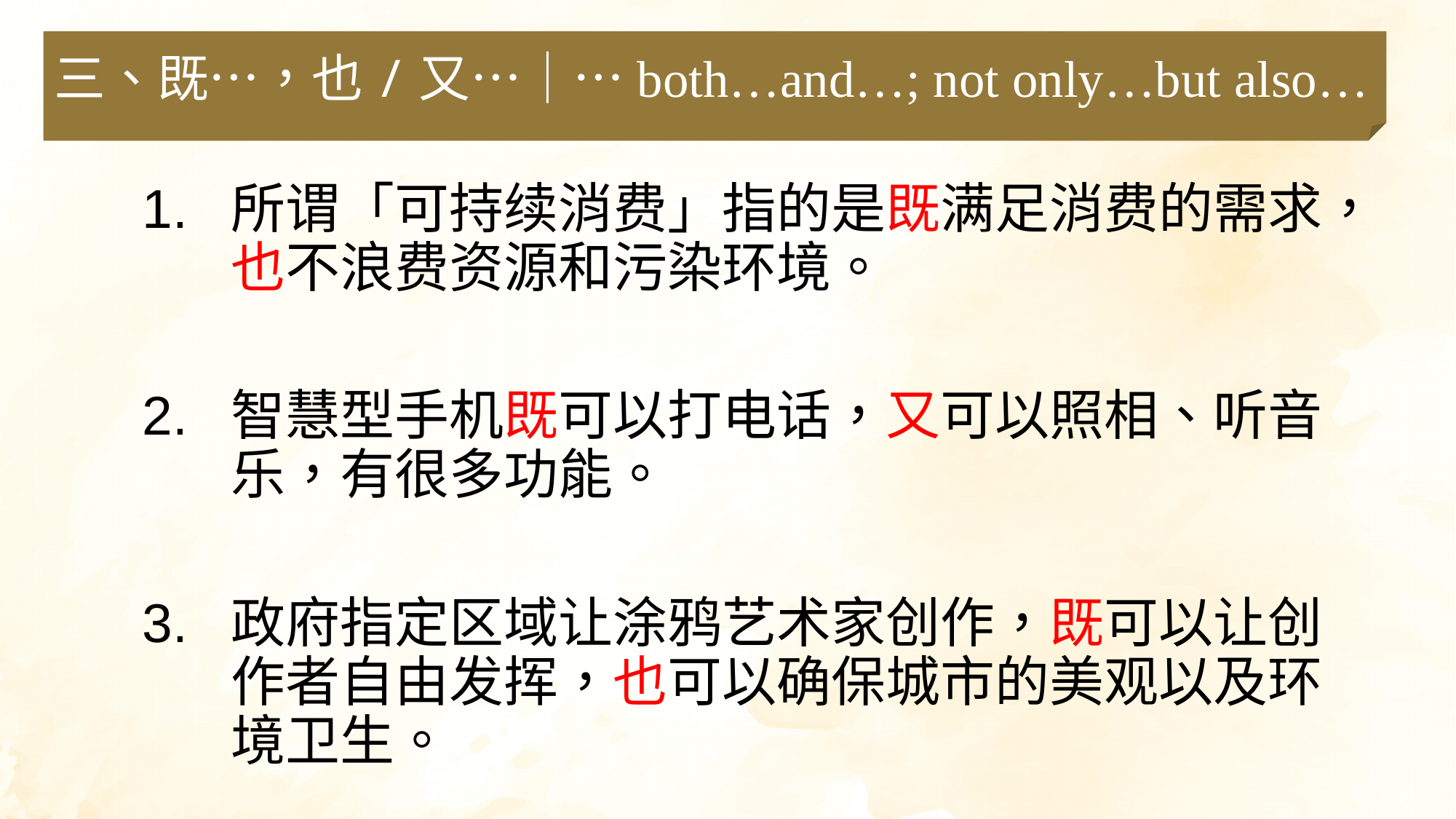

三、既…，也/又…｜…both…and…; not only…but also…
所谓「可持续消费」指的是既满足消费的需求，也不浪费资源和污染环境。

智慧型手机既可以打电话，又可以照相、听音乐，有很多功能。

政府指定区域让涂鸦艺术家创作，既可以让创作者自由发挥，也可以确保城市的美观以及环境卫生。